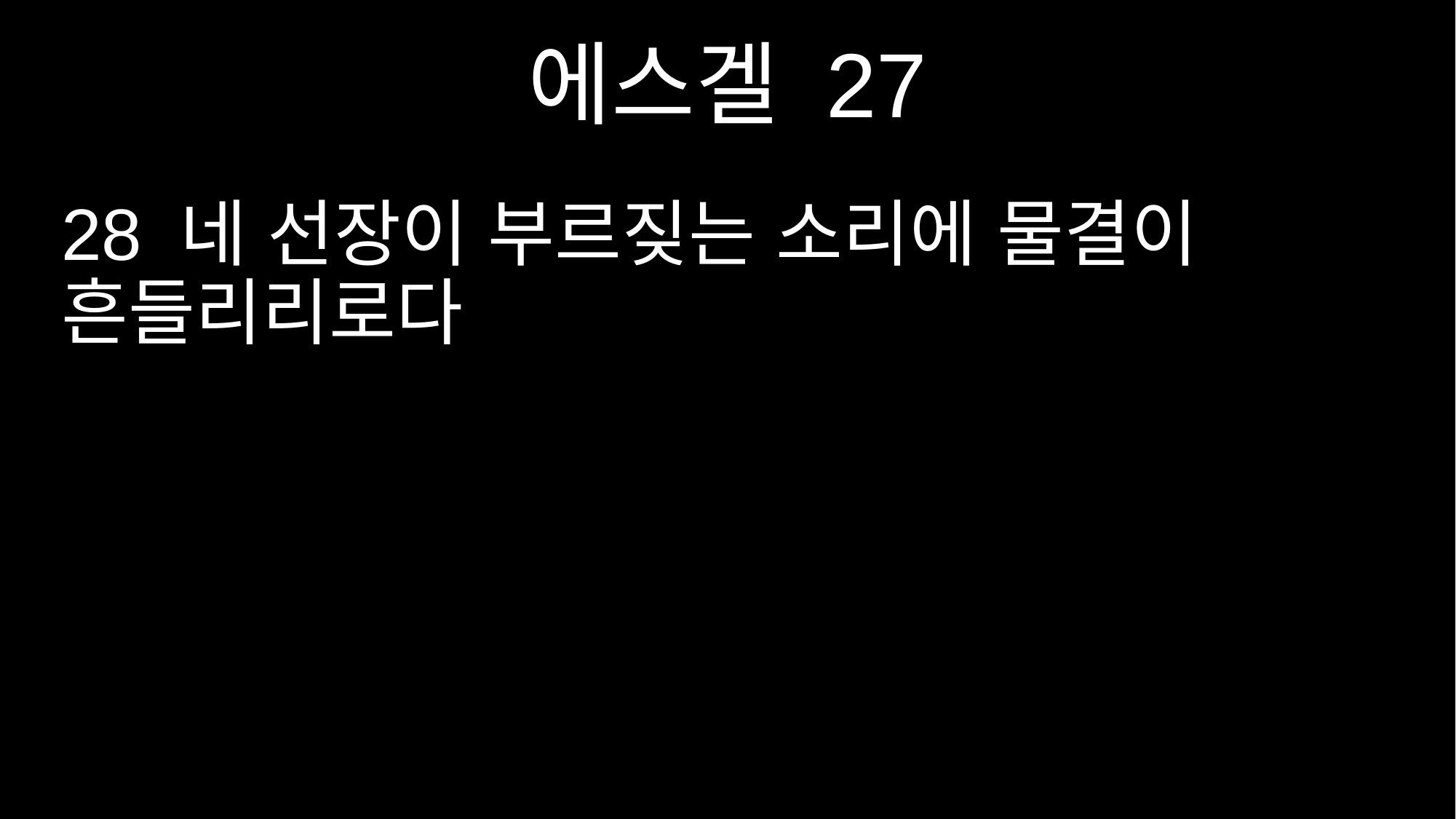

에스겔 27
28 네 선장이 부르짖는 소리에 물결이 흔들리리로다